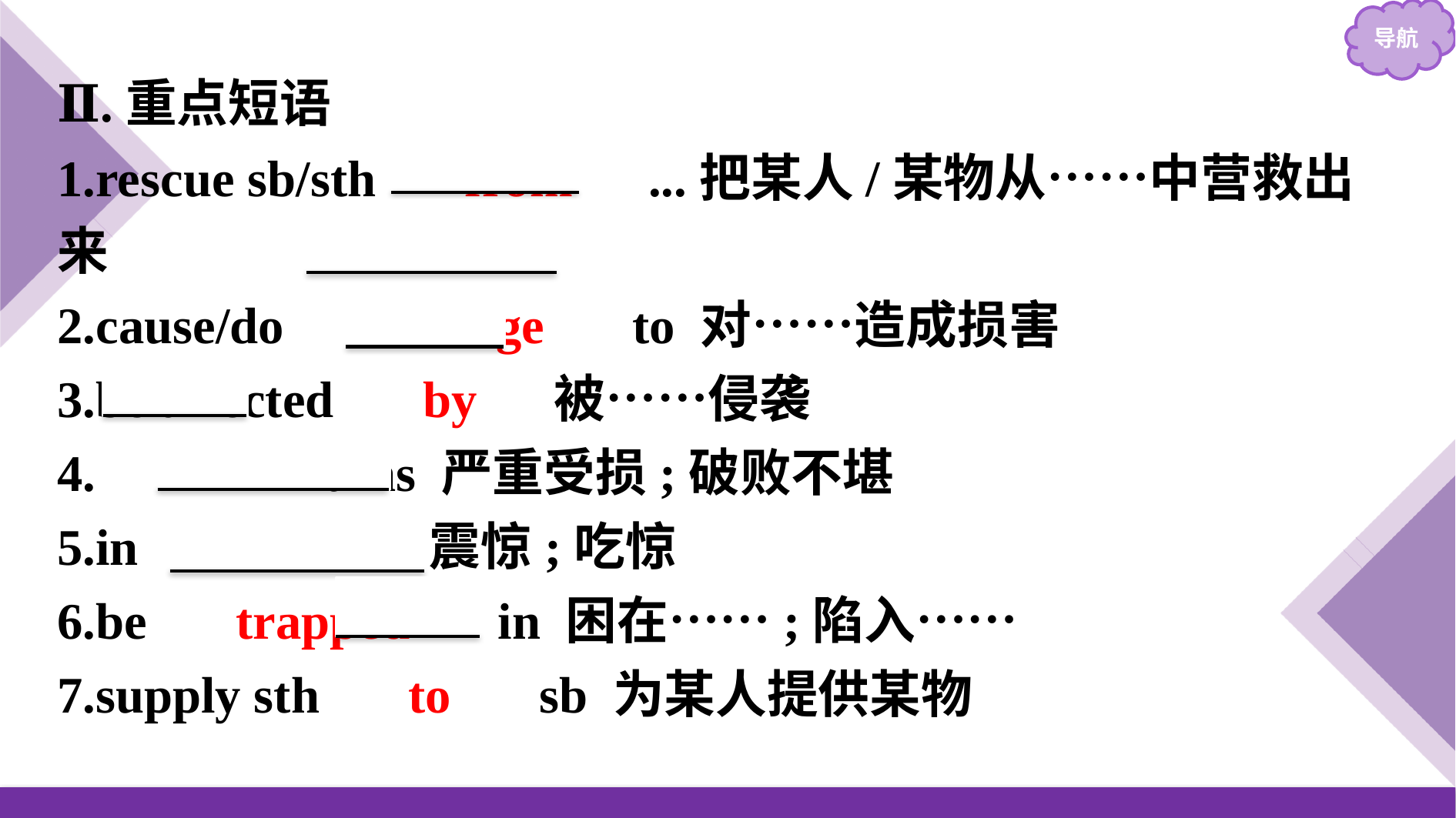

Ⅱ.重点短语
1.rescue sb/sth 　from　...把某人/某物从……中营救出来
2.cause/do 　damage　 to 对……造成损害
3.be affected 　by　 被……侵袭
4.　in　 ruins 严重受损;破败不堪
5.in 　shock　 震惊;吃惊
6.be 　trapped　 in 困在……;陷入……
7.supply sth 　to　 sb 为某人提供某物